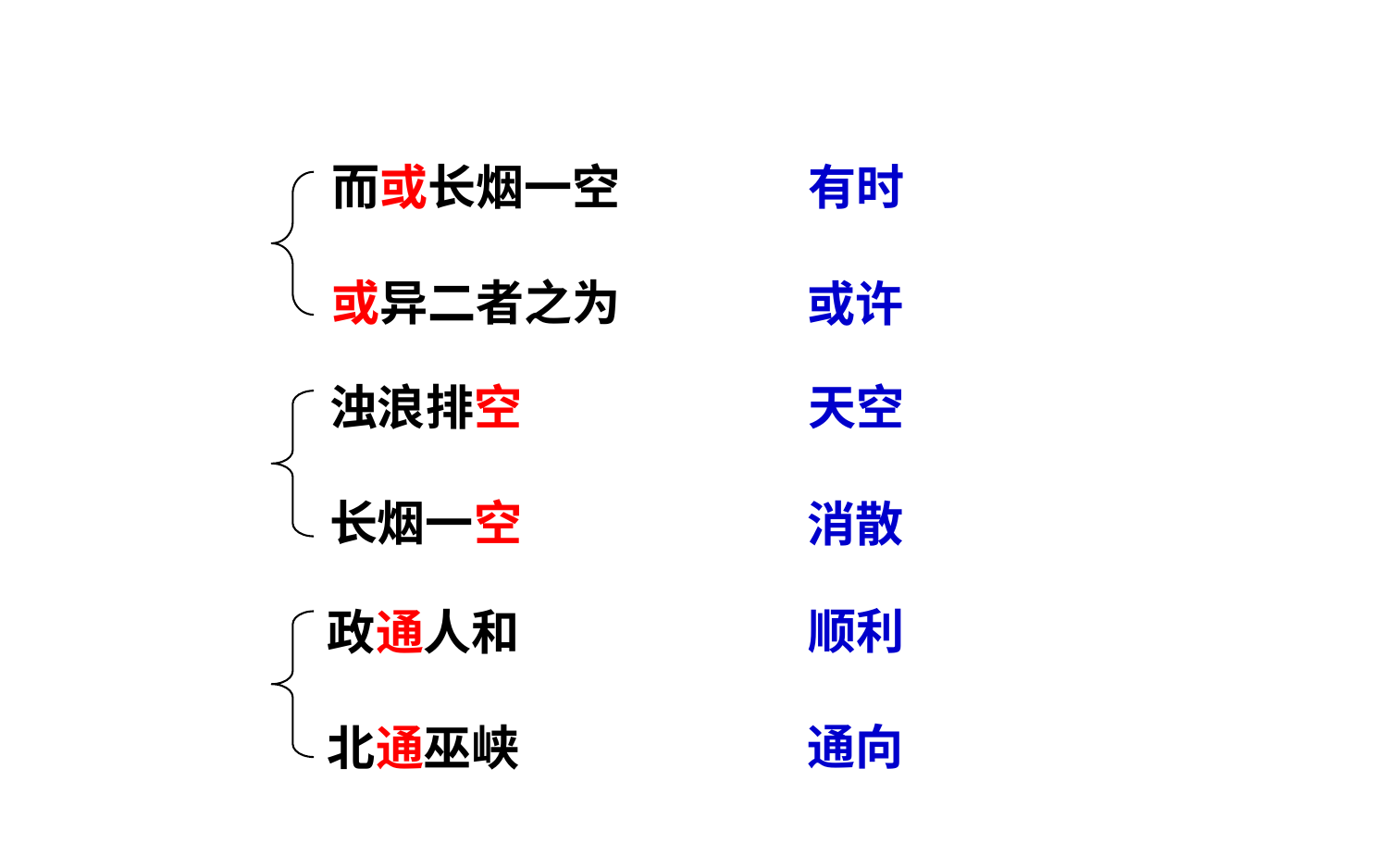

有时
而或长烟一空

或异二者之为

或许
天空
浊浪排空

长烟一空

消散
顺利
政通人和

北通巫峡

通向